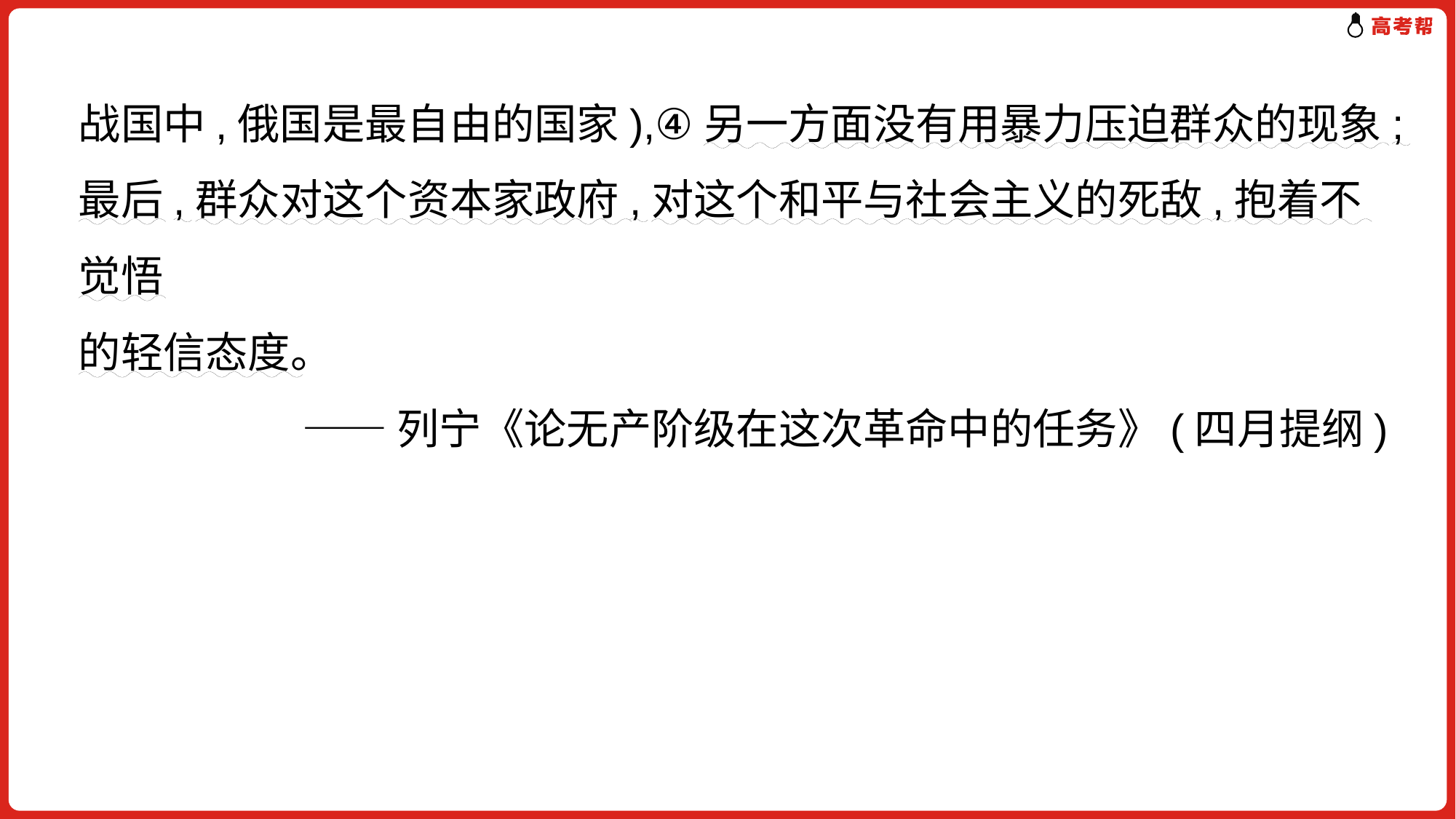

战国中,俄国是最自由的国家),④另一方面没有用暴力压迫群众的现象;最后,群众对这个资本家政府,对这个和平与社会主义的死敌,抱着不觉悟
的轻信态度。
——列宁《论无产阶级在这次革命中的任务》(四月提纲)